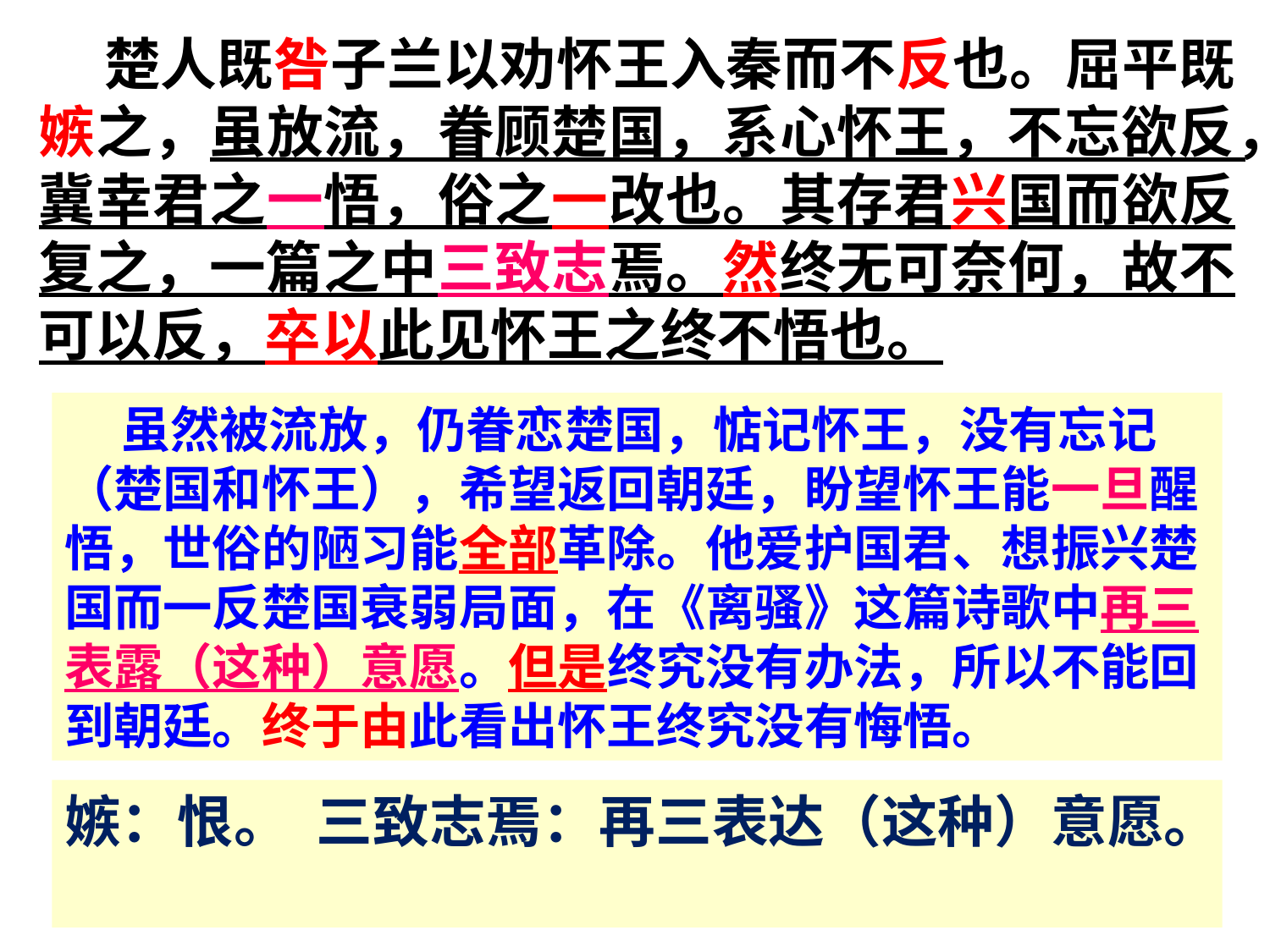

楚人既咎子兰以劝怀王入秦而不反也。屈平既嫉之，虽放流，眷顾楚国，系心怀王，不忘欲反，冀幸君之一悟，俗之一改也。其存君兴国而欲反复之，一篇之中三致志焉。然终无可奈何，故不可以反，卒以此见怀王之终不悟也。
    虽然被流放，仍眷恋楚国，惦记怀王，没有忘记（楚国和怀王），希望返回朝廷，盼望怀王能一旦醒悟，世俗的陋习能全部革除。他爱护国君、想振兴楚国而一反楚国衰弱局面，在《离骚》这篇诗歌中再三表露（这种）意愿。但是终究没有办法，所以不能回到朝廷。终于由此看出怀王终究没有悔悟。
嫉：恨。  三致志焉：再三表达（这种）意愿。